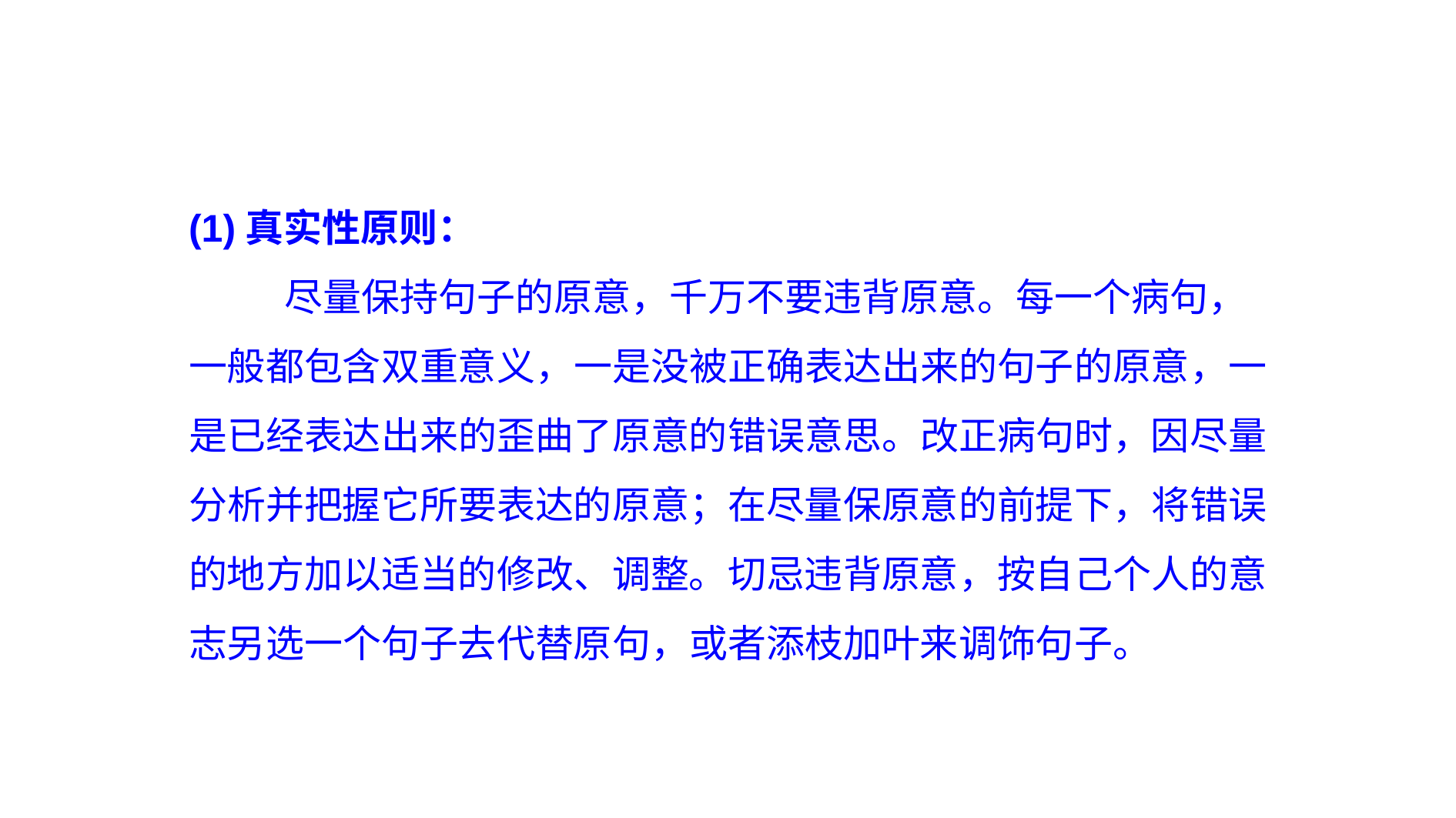

(1)真实性原则：
          尽量保持句子的原意，千万不要违背原意。每一个病句，一般都包含双重意义，一是没被正确表达出来的句子的原意，一是已经表达出来的歪曲了原意的错误意思。改正病句时，因尽量分析并把握它所要表达的原意；在尽量保原意的前提下，将错误的地方加以适当的修改、调整。切忌违背原意，按自己个人的意志另选一个句子去代替原句，或者添枝加叶来调饰句子。